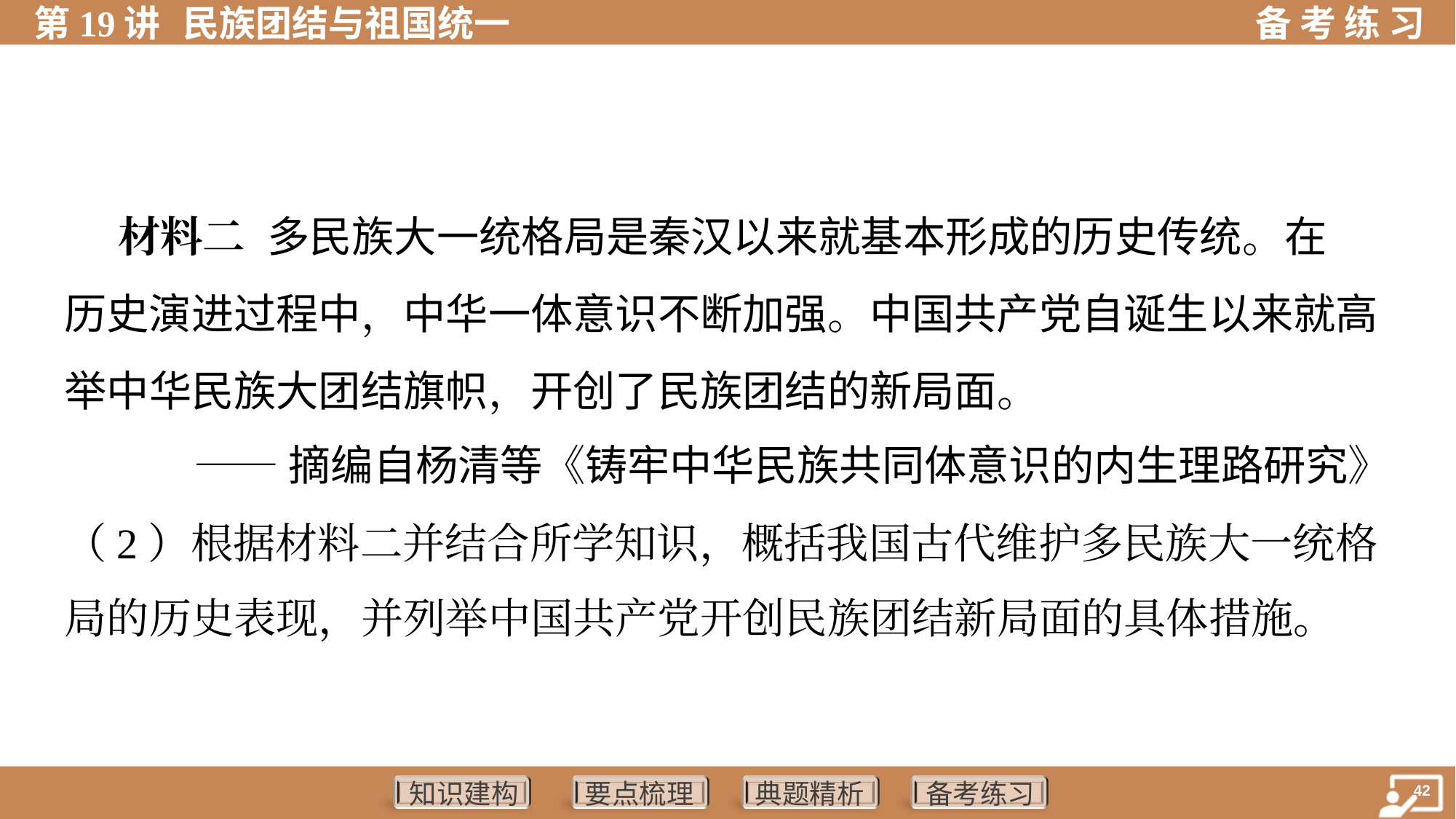

材料二  多民族大一统格局是秦汉以来就基本形成的历史传统。在
历史演进过程中，中华一体意识不断加强。中国共产党自诞生以来就高
举中华民族大团结旗帜，开创了民族团结的新局面。
    ——摘编自杨清等《铸牢中华民族共同体意识的内生理路研究》
（2）根据材料二并结合所学知识，概括我国古代维护多民族大一统格
局的历史表现，并列举中国共产党开创民族团结新局面的具体措施。